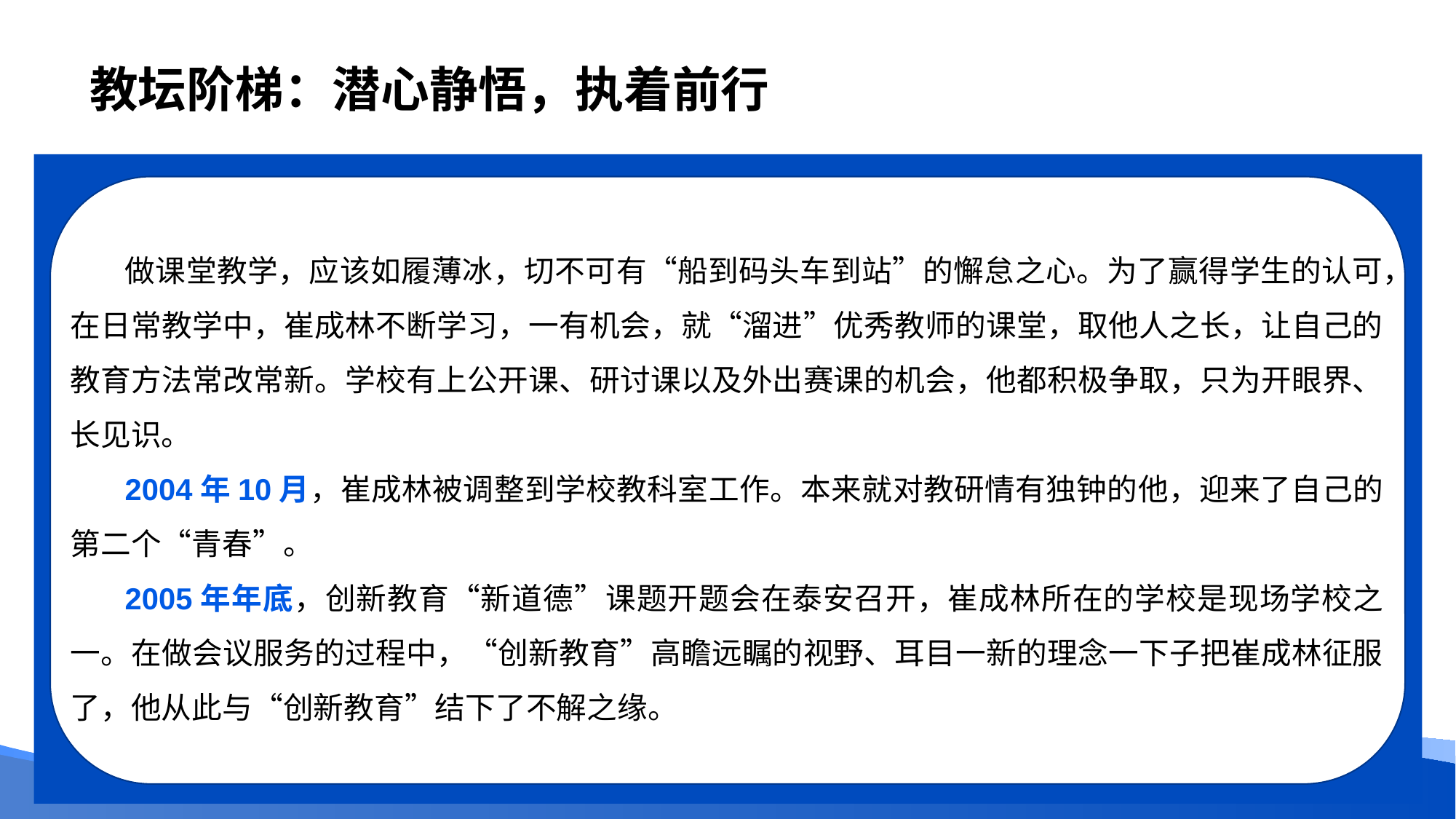

# 教坛阶梯：潜心静悟，执着前行

做课堂教学，应该如履薄冰，切不可有“船到码头车到站”的懈怠之心。为了赢得学生的认可，在日常教学中，崔成林不断学习，一有机会，就“溜进”优秀教师的课堂，取他人之长，让自己的教育方法常改常新。学校有上公开课、研讨课以及外出赛课的机会，他都积极争取，只为开眼界、长见识。
2004年10月，崔成林被调整到学校教科室工作。本来就对教研情有独钟的他，迎来了自己的第二个“青春”。
2005年年底，创新教育“新道德”课题开题会在泰安召开，崔成林所在的学校是现场学校之一。在做会议服务的过程中，“创新教育”高瞻远瞩的视野、耳目一新的理念一下子把崔成林征服了，他从此与“创新教育”结下了不解之缘。